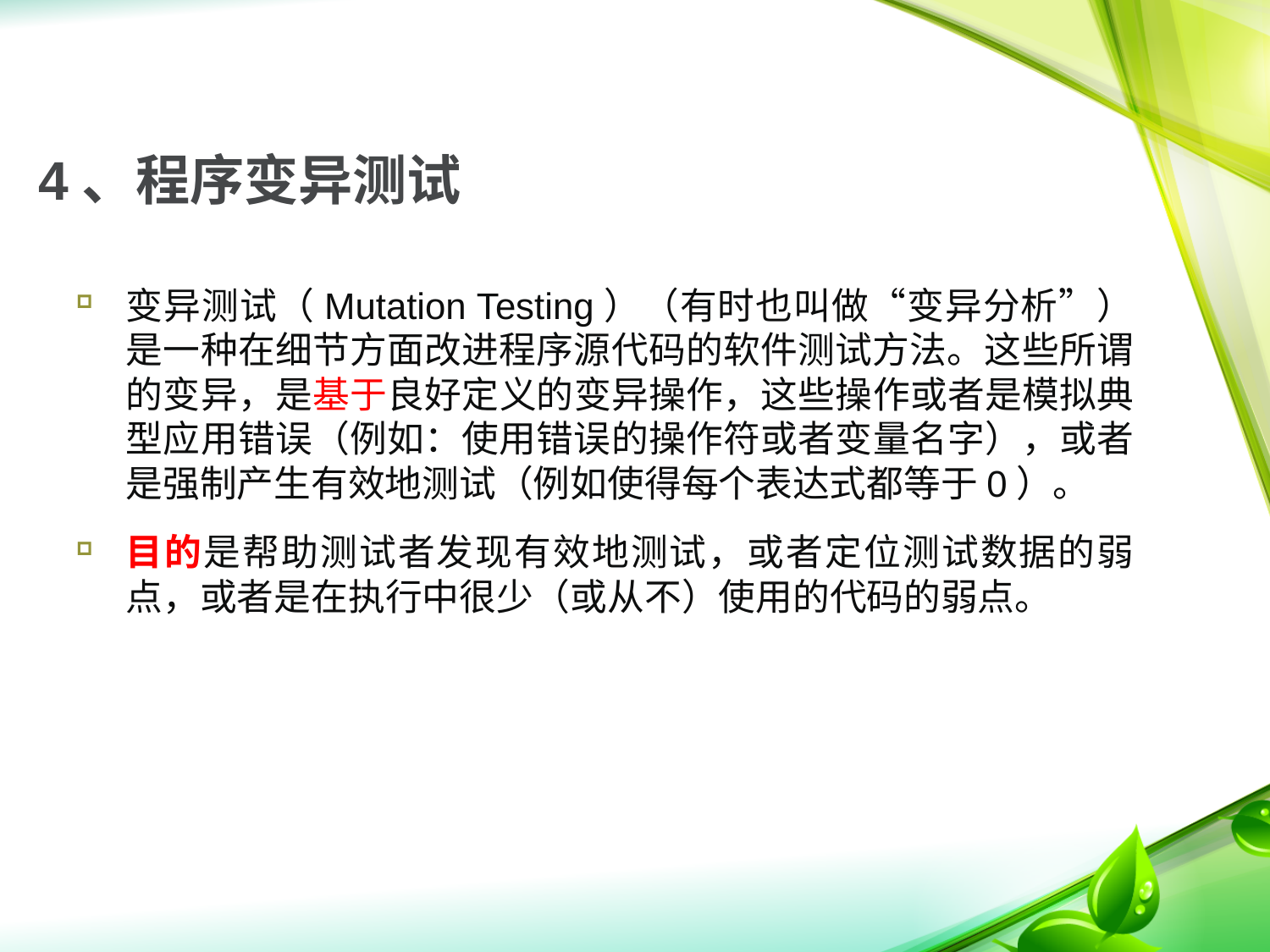

4、程序变异测试
变异测试（Mutation Testing）（有时也叫做“变异分析”）是一种在细节方面改进程序源代码的软件测试方法。这些所谓的变异，是基于良好定义的变异操作，这些操作或者是模拟典型应用错误（例如：使用错误的操作符或者变量名字），或者是强制产生有效地测试（例如使得每个表达式都等于0）。
目的是帮助测试者发现有效地测试，或者定位测试数据的弱点，或者是在执行中很少（或从不）使用的代码的弱点。